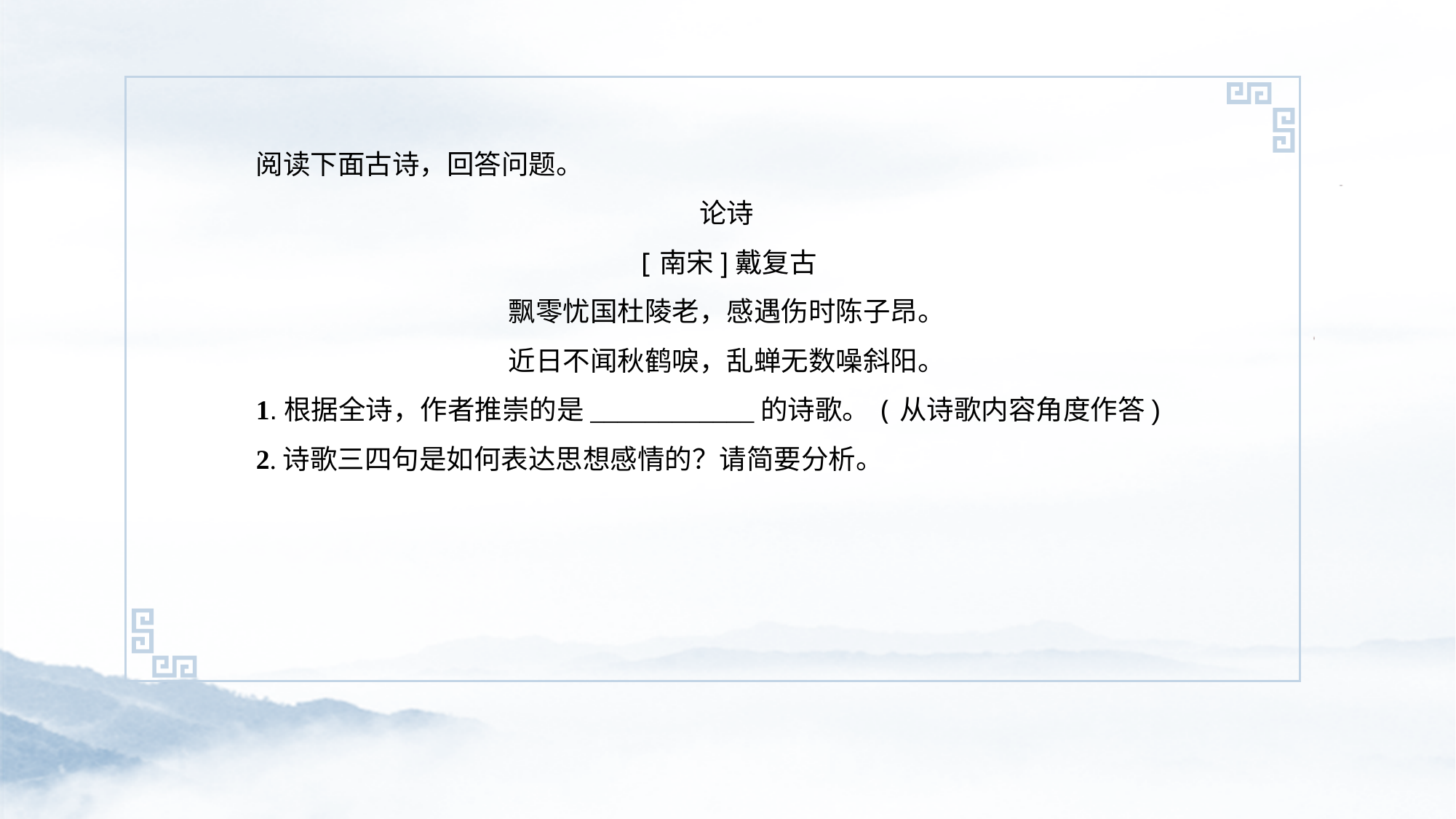

阅读下面古诗，回答问题。
论诗
[南宋]戴复古
飘零忧国杜陵老，感遇伤时陈子昂。
近日不闻秋鹤唳，乱蝉无数噪斜阳。
1.根据全诗，作者推崇的是____________的诗歌。(从诗歌内容角度作答)
2.诗歌三四句是如何表达思想感情的？请简要分析。